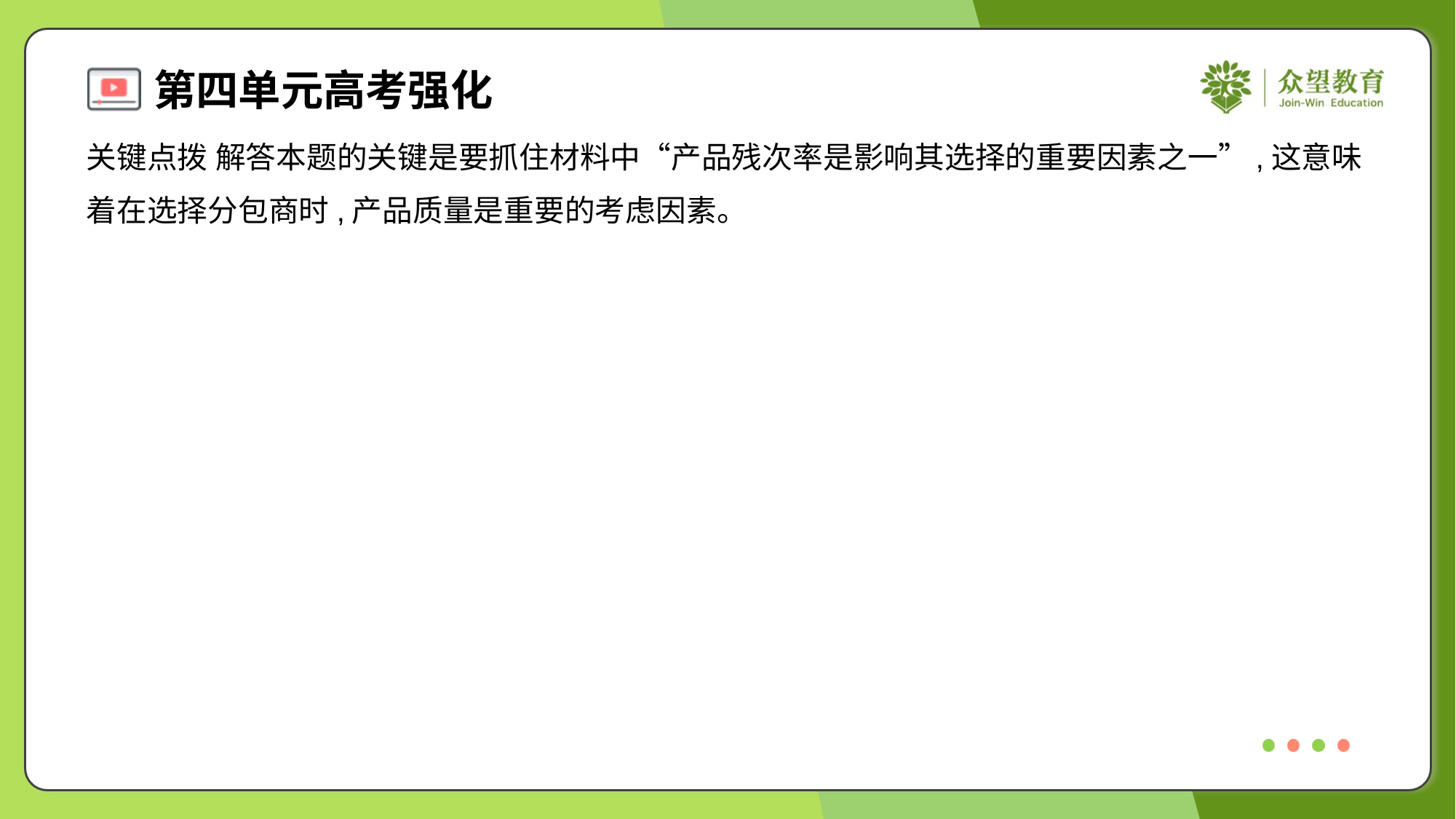

关键点拨 解答本题的关键是要抓住材料中“产品残次率是影响其选择的重要因素之一”,这意味
着在选择分包商时,产品质量是重要的考虑因素。